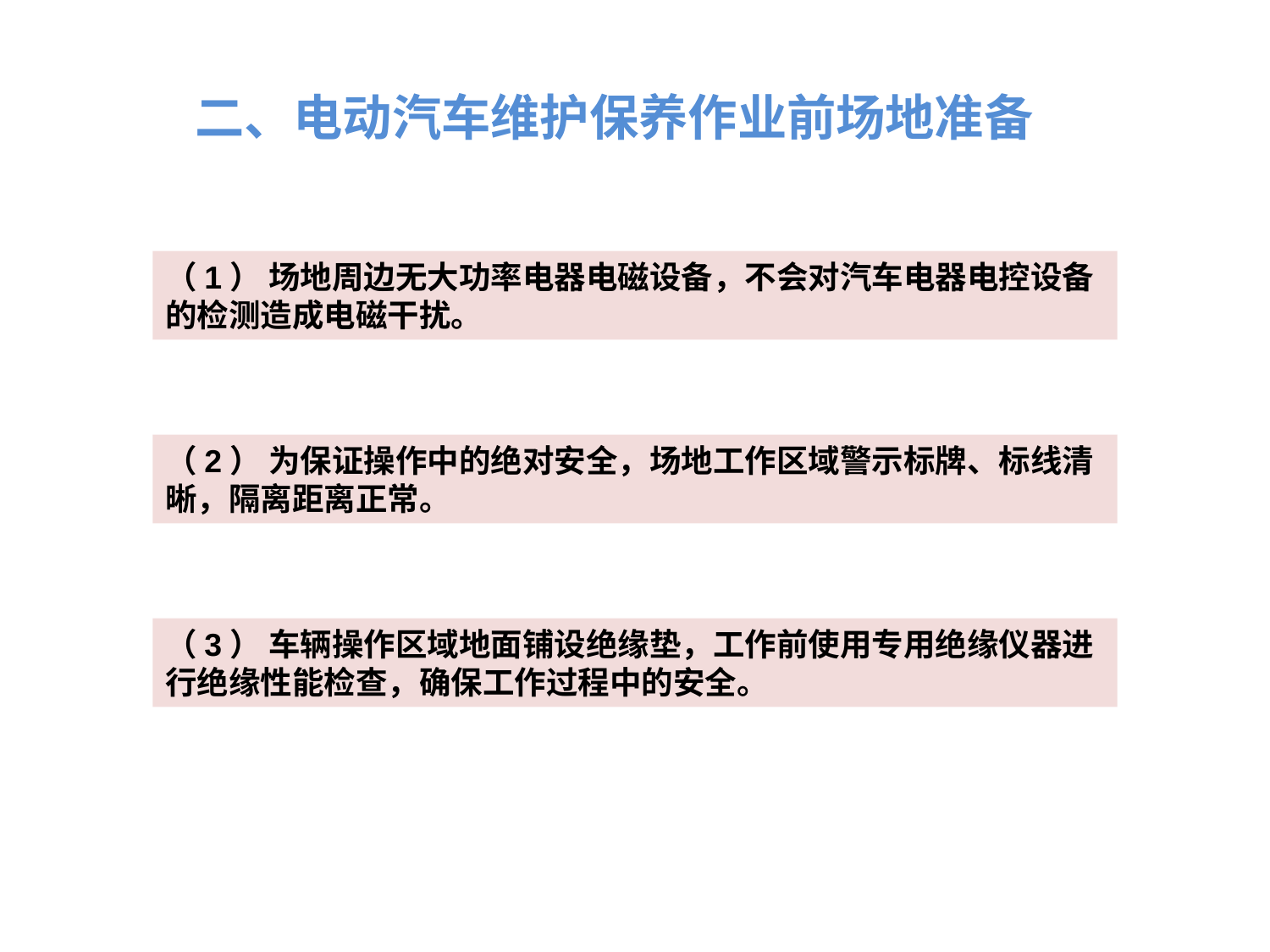

二、电动汽车维护保养作业前场地准备
（1） 场地周边无大功率电器电磁设备，不会对汽车电器电控设备的检测造成电磁干扰。
（2） 为保证操作中的绝对安全，场地工作区域警示标牌、标线清晰，隔离距离正常。
（3） 车辆操作区域地面铺设绝缘垫，工作前使用专用绝缘仪器进行绝缘性能检查，确保工作过程中的安全。